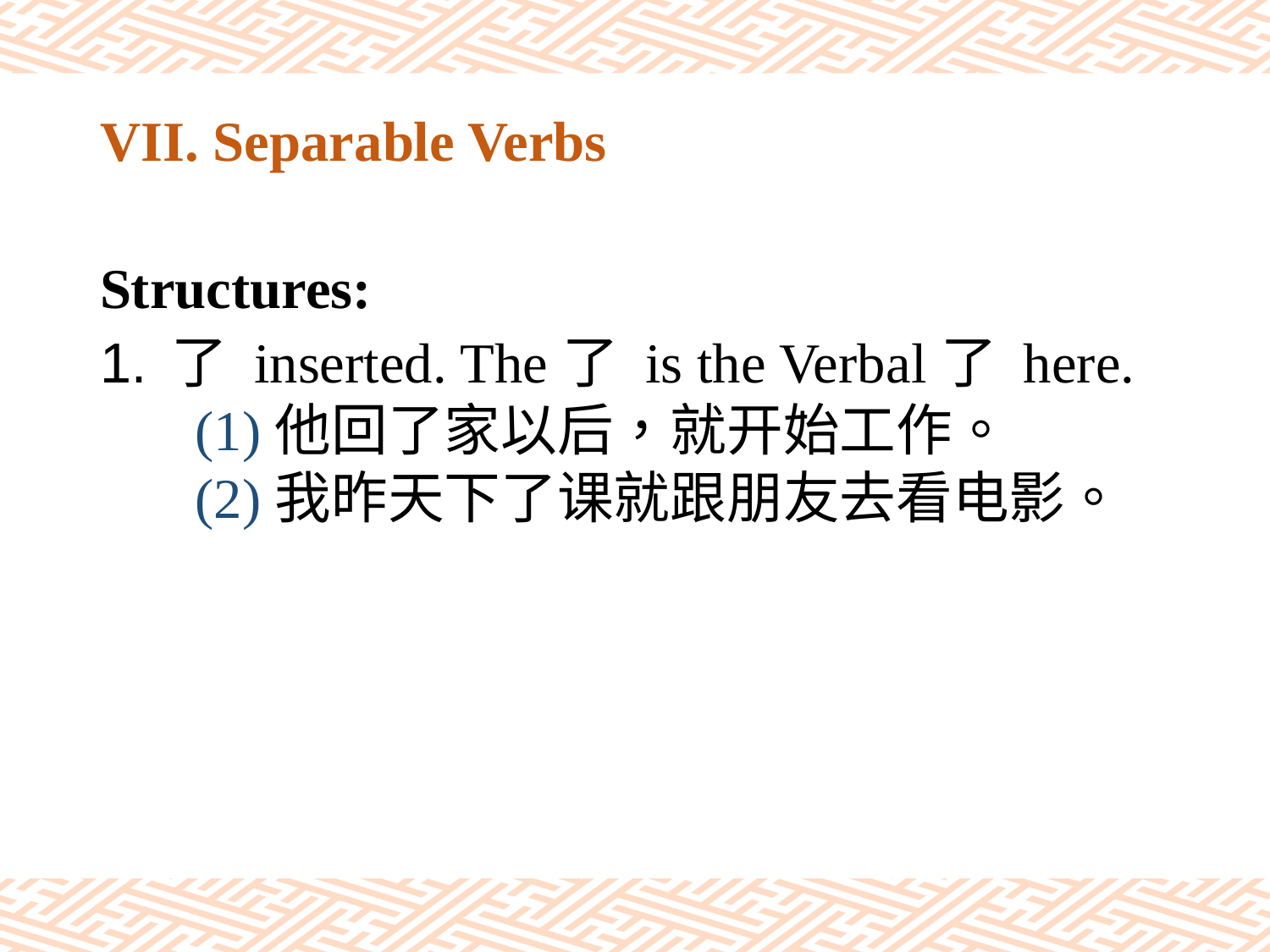

# VII. Separable Verbs
Structures:
了 inserted. The了 is the Verbal了 here.
(1)他回了家以后，就开始工作。
(2)我昨天下了课就跟朋友去看电影。